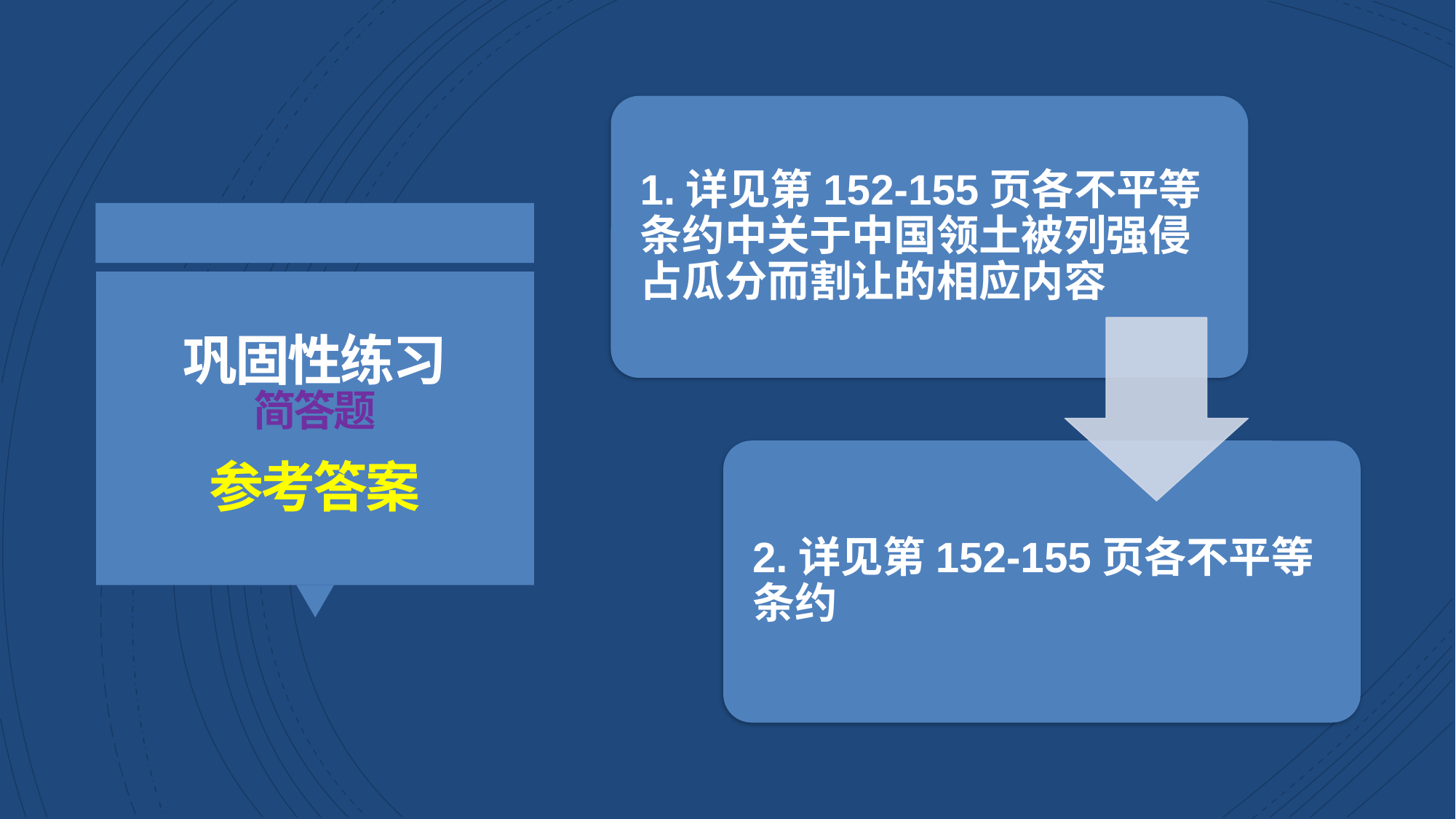

1.详见第152-155页各不平等条约中关于中国领土被列强侵占瓜分而割让的相应内容

2.详见第152-155页各不平等条约
巩固性练习
简答题
参考答案